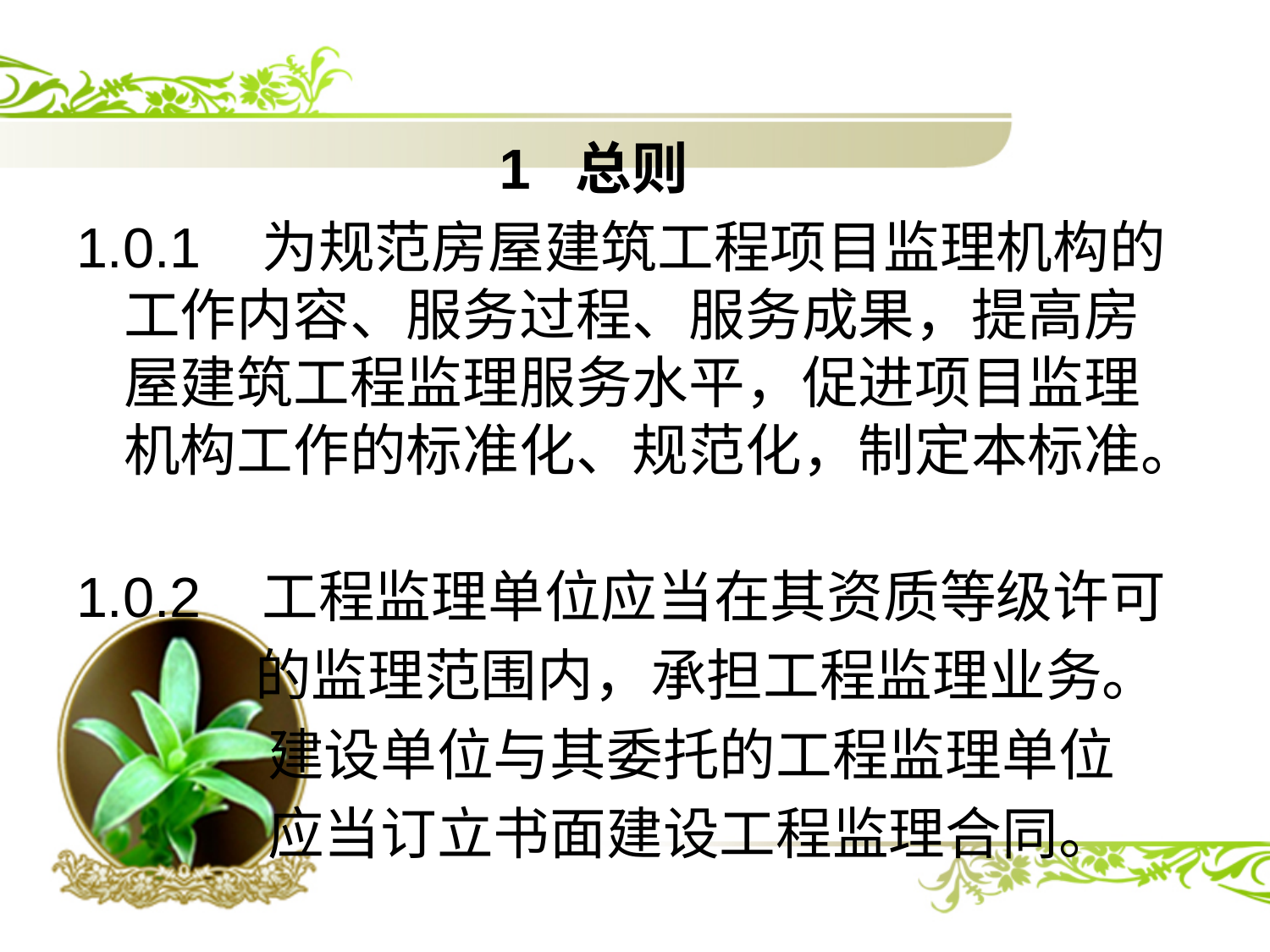

1  总则
1.0.1   为规范房屋建筑工程项目监理机构的工作内容、服务过程、服务成果，提高房屋建筑工程监理服务水平，促进项目监理机构工作的标准化、规范化，制定本标准。
1.0.2   工程监理单位应当在其资质等级许可
             的监理范围内，承担工程监理业务。
              建设单位与其委托的工程监理单位
              应当订立书面建设工程监理合同。